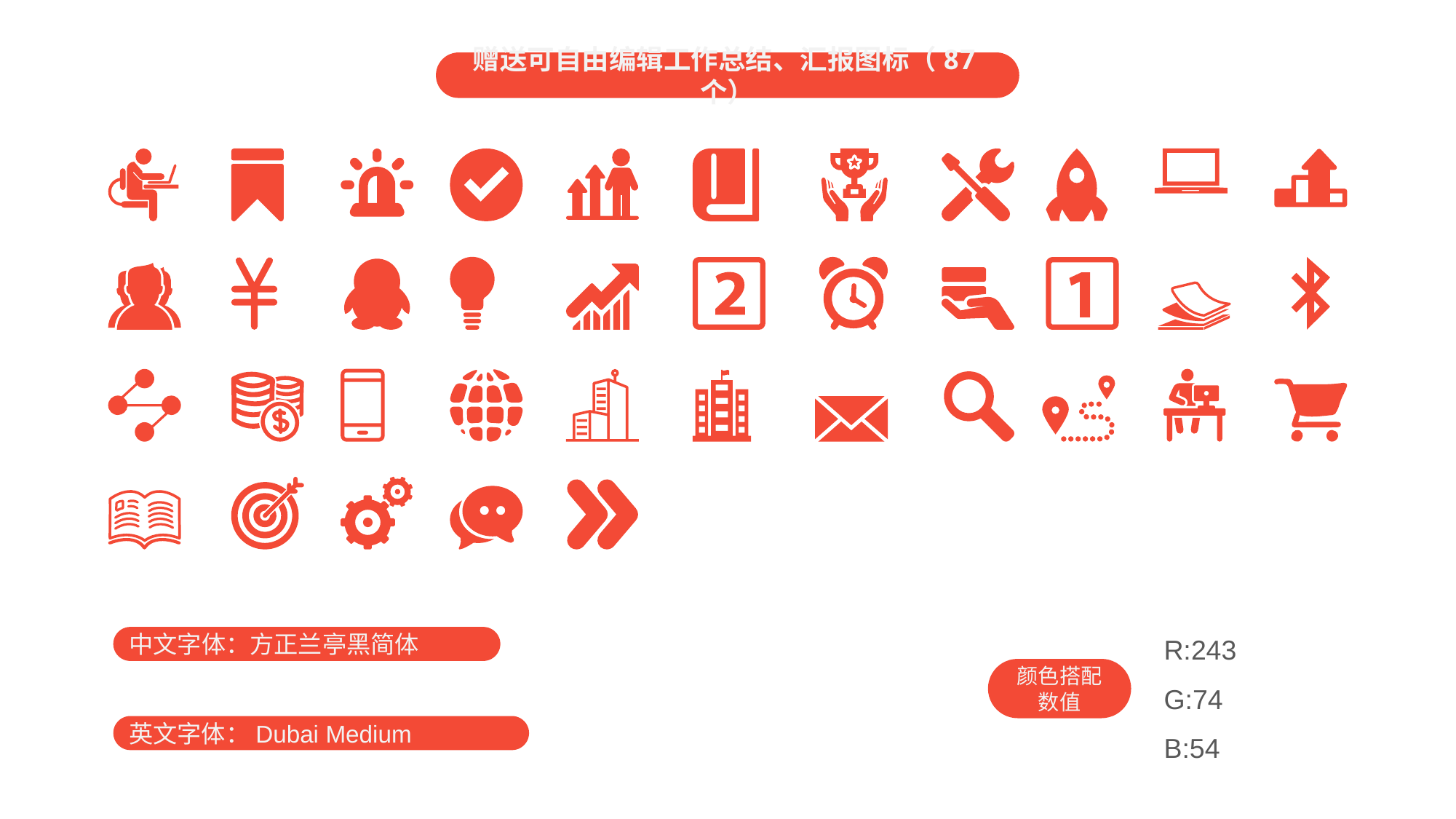

赠送可自由编辑工作总结、汇报图标（87个）

R:243
G:74
B:54
中文字体：方正兰亭黑简体
颜色搭配数值
英文字体：Dubai Medium